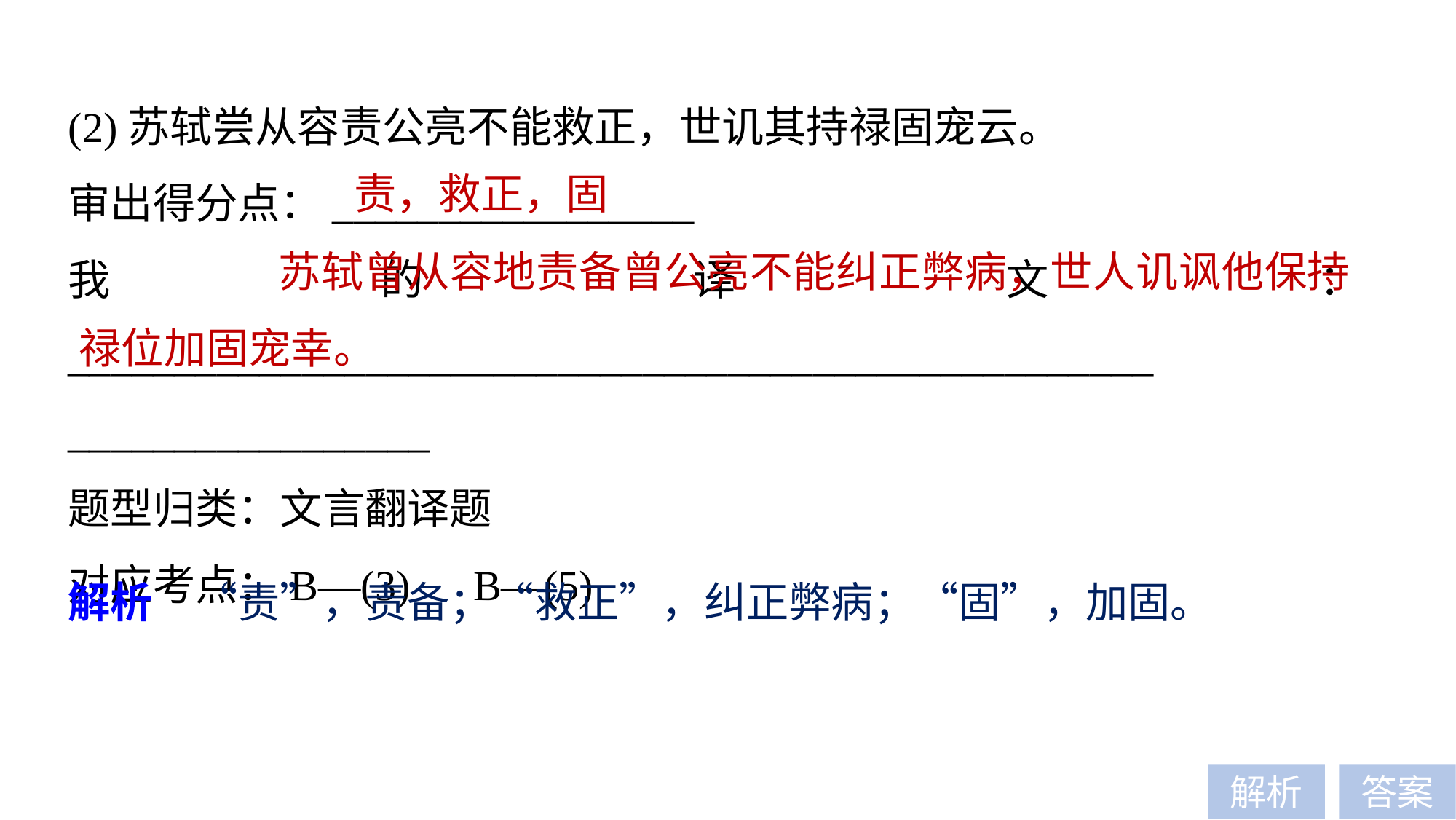

(2)苏轼尝从容责公亮不能救正，世讥其持禄固宠云。
审出得分点：_________________
我的译文：___________________________________________________
_________________
题型归类：文言翻译题
对应考点：B—(3)　B—(5)
责，救正，固
                   苏轼曾从容地责备曾公亮不能纠正弊病，世人讥讽他保持禄位加固宠幸。
解析　“责”，责备；“救正”，纠正弊病；“固”，加固。
解析
答案